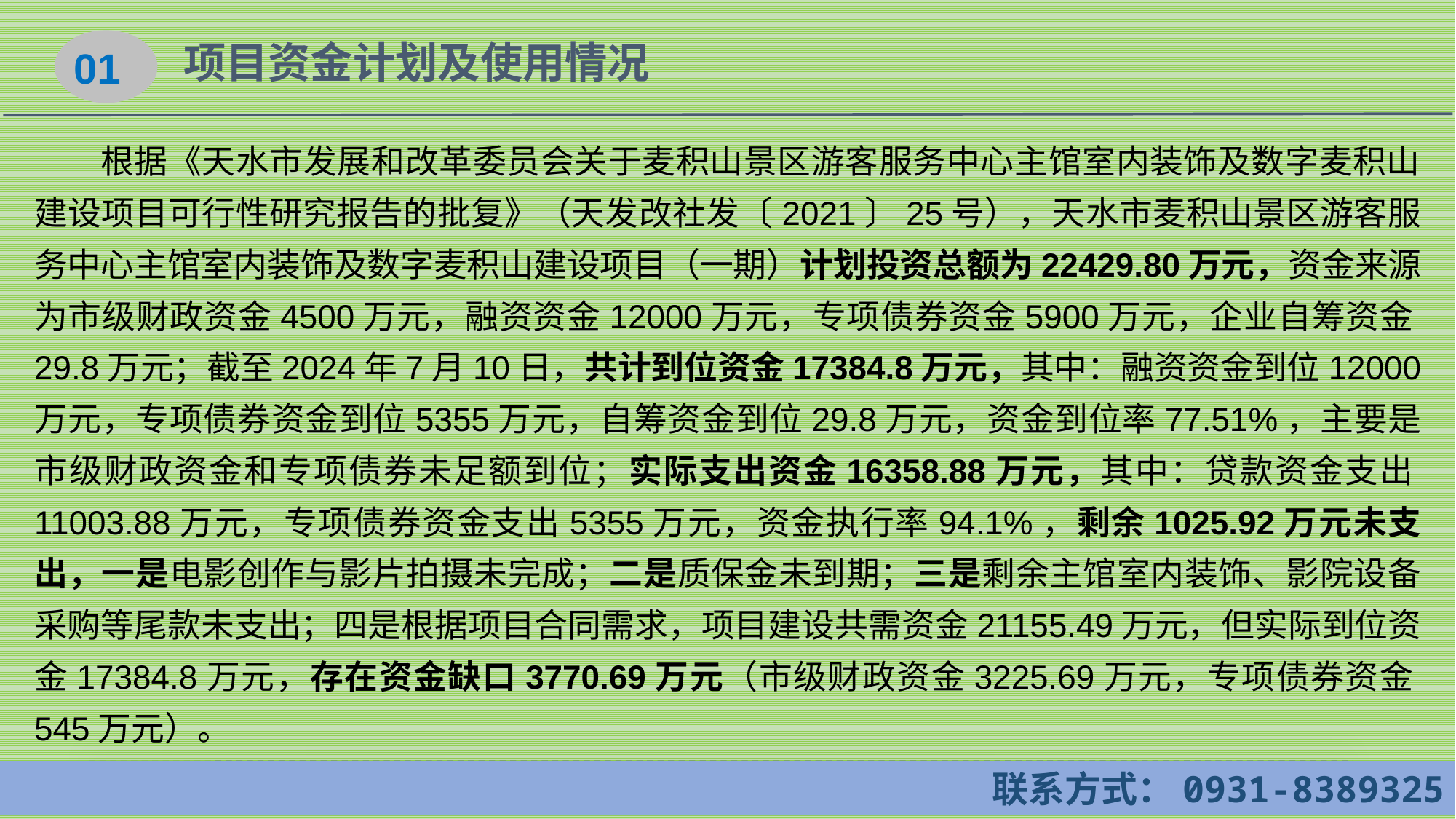

01
项目资金计划及使用情况

       根据《天水市发展和改革委员会关于麦积山景区游客服务中心主馆室内装饰及数字麦积山建设项目可行性研究报告的批复》（天发改社发〔2021〕25号），天水市麦积山景区游客服务中心主馆室内装饰及数字麦积山建设项目（一期）计划投资总额为22429.80万元，资金来源为市级财政资金4500万元，融资资金12000万元，专项债券资金5900万元，企业自筹资金29.8万元；截至2024年7月10日，共计到位资金17384.8万元，其中：融资资金到位12000万元，专项债券资金到位5355万元，自筹资金到位29.8万元，资金到位率77.51%，主要是市级财政资金和专项债券未足额到位；实际支出资金16358.88万元，其中：贷款资金支出11003.88万元，专项债券资金支出5355万元，资金执行率94.1%，剩余1025.92万元未支出，一是电影创作与影片拍摄未完成；二是质保金未到期；三是剩余主馆室内装饰、影院设备采购等尾款未支出；四是根据项目合同需求，项目建设共需资金21155.49万元，但实际到位资金17384.8万元，存在资金缺口3770.69万元（市级财政资金3225.69万元，专项债券资金545万元）。
4
                                      联系方式：0931-8389325